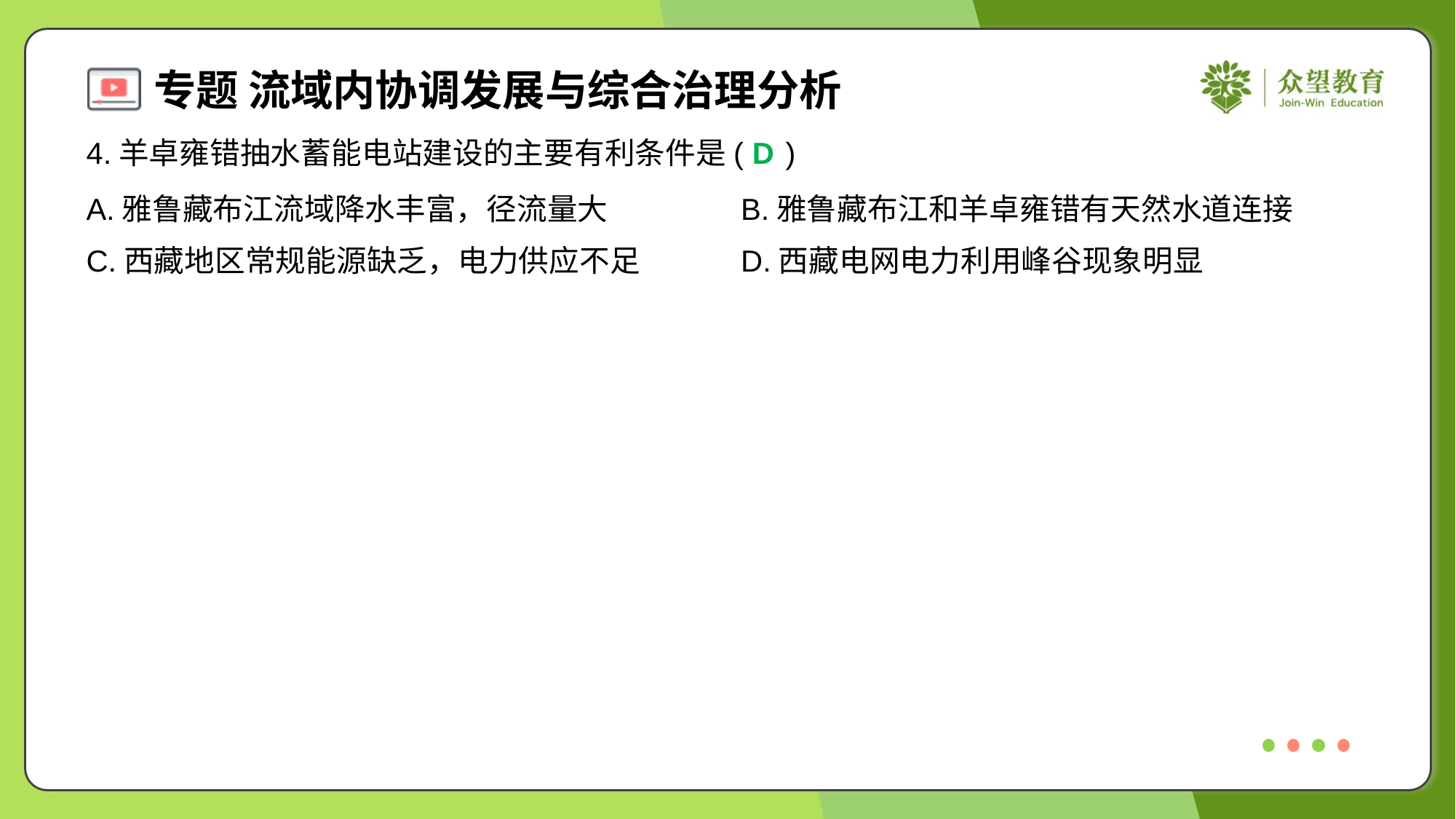

4.羊卓雍错抽水蓄能电站建设的主要有利条件是(     )
D
A.雅鲁藏布江流域降水丰富，径流量大	B.雅鲁藏布江和羊卓雍错有天然水道连接
C.西藏地区常规能源缺乏，电力供应不足	D.西藏电网电力利用峰谷现象明显